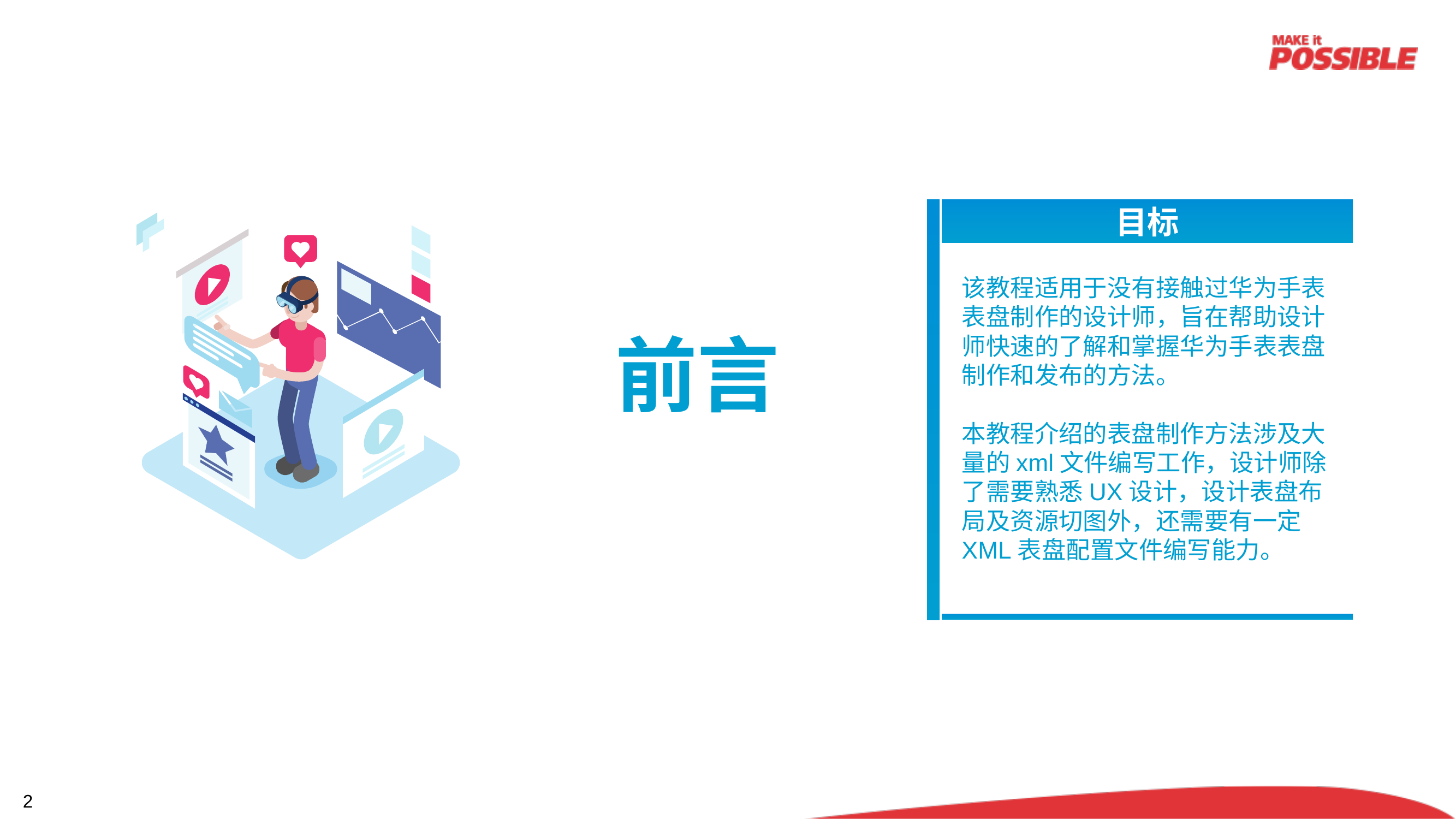

目标

该教程适用于没有接触过华为手表表盘制作的设计师，旨在帮助设计师快速的了解和掌握华为手表表盘制作和发布的方法。

本教程介绍的表盘制作方法涉及大量的xml文件编写工作，设计师除了需要熟悉UX设计，设计表盘布局及资源切图外，还需要有一定XML表盘配置文件编写能力。

前言